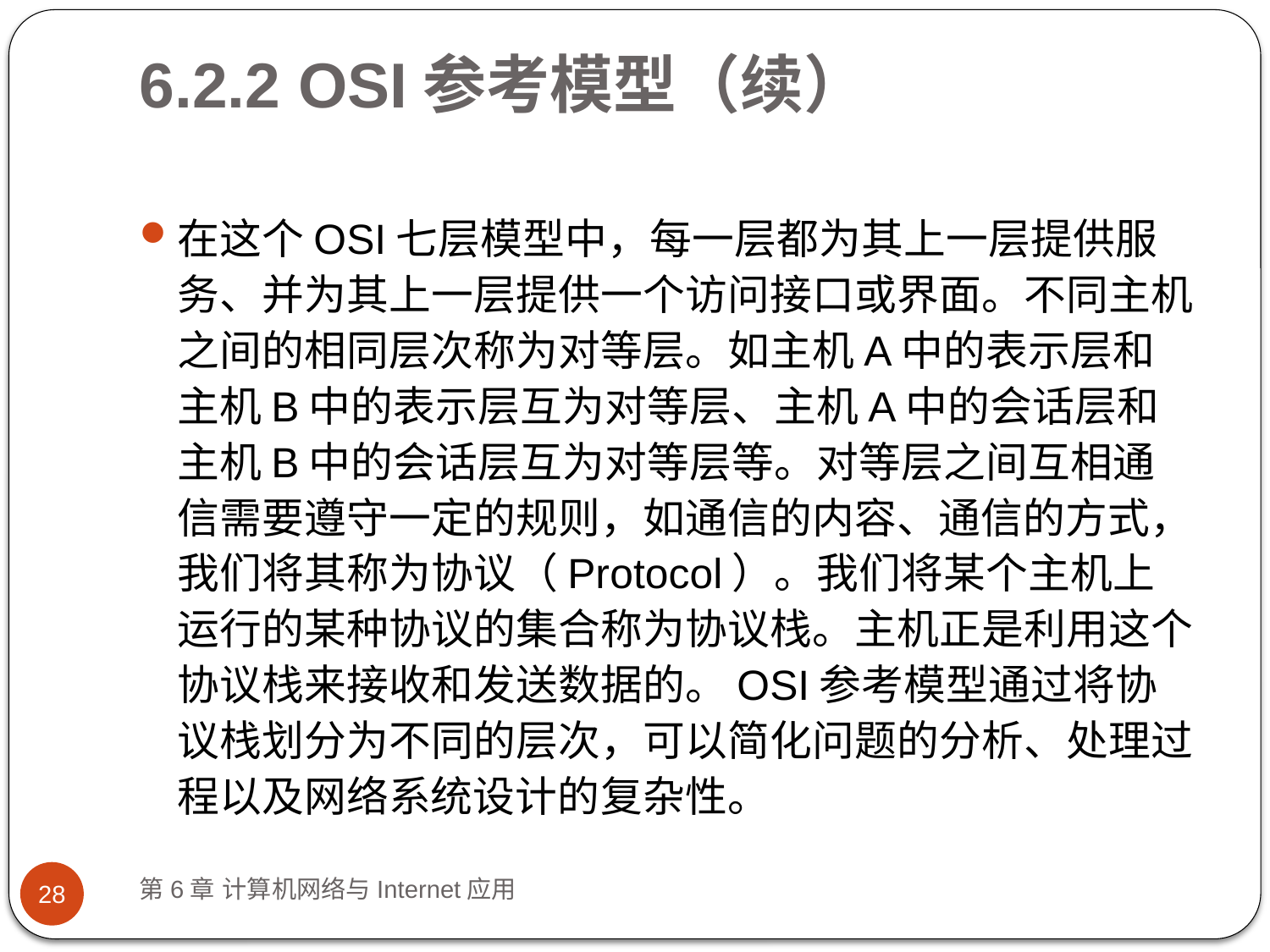

# 6.2.2 OSI参考模型（续）
在这个OSI七层模型中，每一层都为其上一层提供服务、并为其上一层提供一个访问接口或界面。不同主机之间的相同层次称为对等层。如主机A中的表示层和主机B中的表示层互为对等层、主机A中的会话层和主机B中的会话层互为对等层等。对等层之间互相通信需要遵守一定的规则，如通信的内容、通信的方式，我们将其称为协议（Protocol）。我们将某个主机上运行的某种协议的集合称为协议栈。主机正是利用这个协议栈来接收和发送数据的。OSI参考模型通过将协议栈划分为不同的层次，可以简化问题的分析、处理过程以及网络系统设计的复杂性。

第6章 计算机网络与Internet应用
28